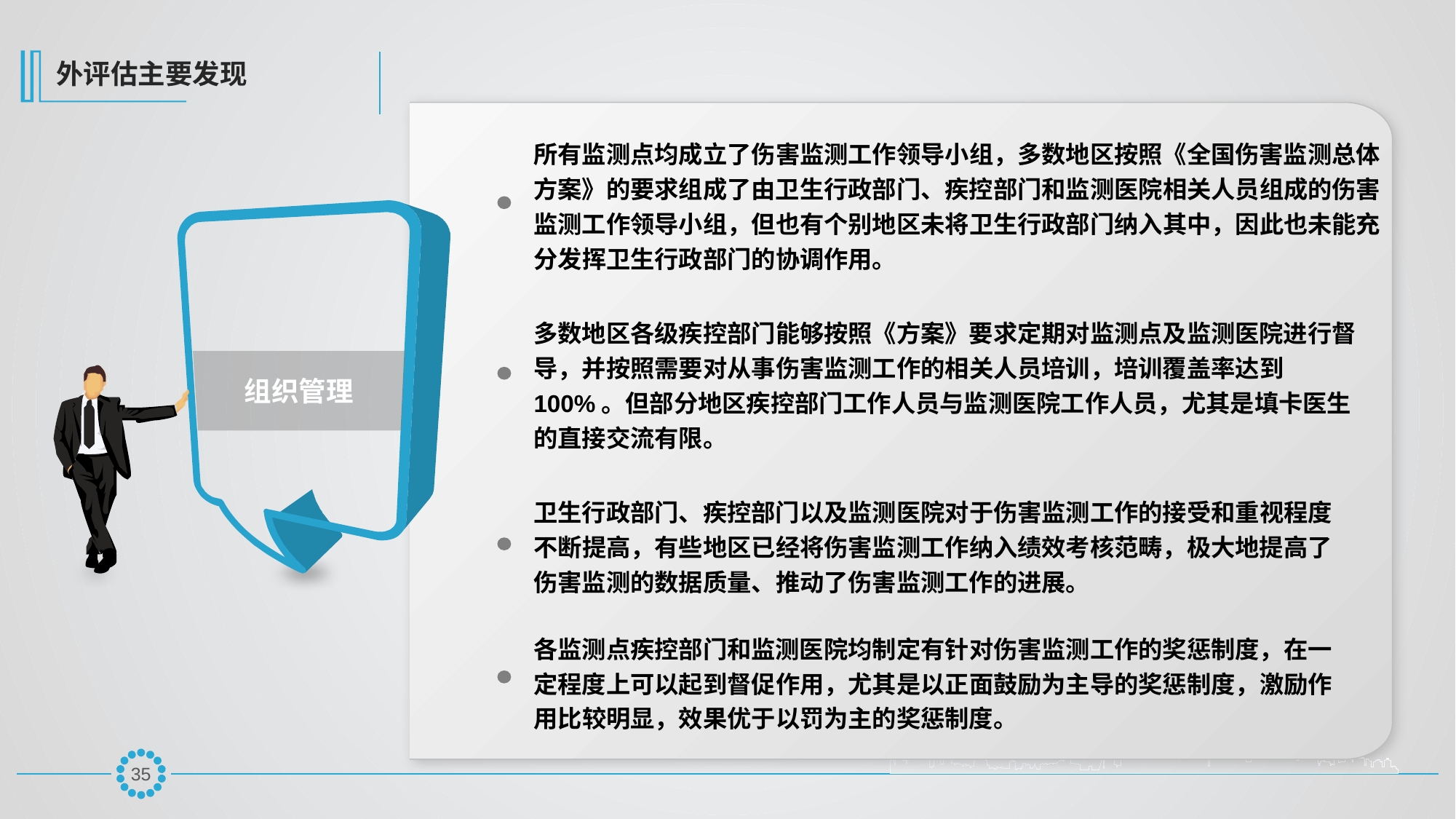

外评估主要发现

所有监测点均成立了伤害监测工作领导小组，多数地区按照《全国伤害监测总体方案》的要求组成了由卫生行政部门、疾控部门和监测医院相关人员组成的伤害监测工作领导小组，但也有个别地区未将卫生行政部门纳入其中，因此也未能充分发挥卫生行政部门的协调作用。

组织管理

多数地区各级疾控部门能够按照《方案》要求定期对监测点及监测医院进行督导，并按照需要对从事伤害监测工作的相关人员培训，培训覆盖率达到100%。但部分地区疾控部门工作人员与监测医院工作人员，尤其是填卡医生的直接交流有限。

卫生行政部门、疾控部门以及监测医院对于伤害监测工作的接受和重视程度不断提高，有些地区已经将伤害监测工作纳入绩效考核范畴，极大地提高了伤害监测的数据质量、推动了伤害监测工作的进展。

各监测点疾控部门和监测医院均制定有针对伤害监测工作的奖惩制度，在一定程度上可以起到督促作用，尤其是以正面鼓励为主导的奖惩制度，激励作用比较明显，效果优于以罚为主的奖惩制度。

35